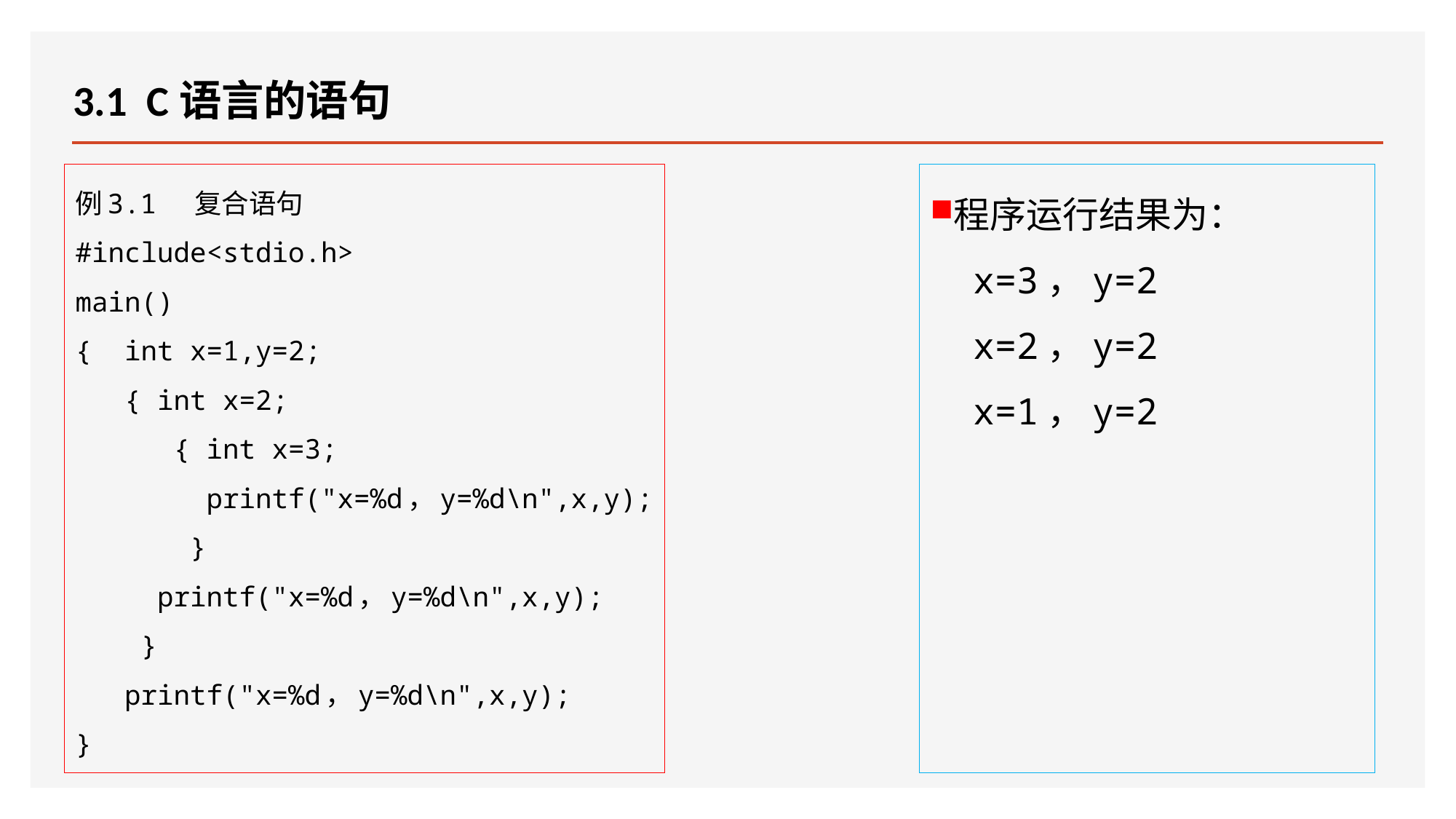

# 3.1  C语言的语句
例3.1  复合语句
#include<stdio.h>
main()
{  int x=1,y=2;
   { int x=2;
      { int x=3;
        printf("x=%d，y=%d\n",x,y);
       }
     printf("x=%d，y=%d\n",x,y);
    }
   printf("x=%d，y=%d\n",x,y);
}
程序运行结果为：
x=3，y=2
x=2，y=2
x=1，y=2